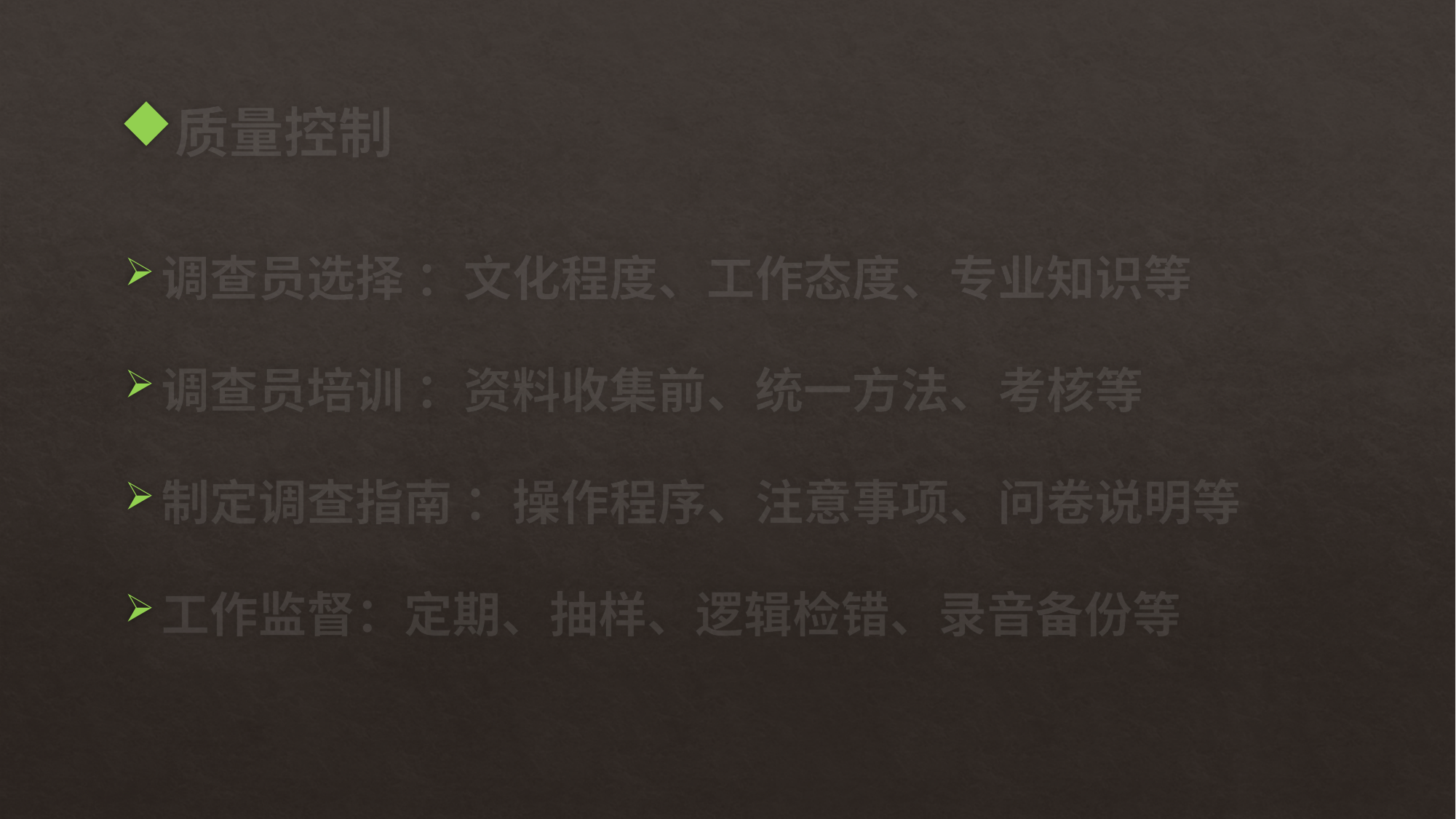

# 质量控制
调查员选择 ：文化程度、工作态度、专业知识等
调查员培训 ：资料收集前、统一方法、考核等
制定调查指南 ：操作程序、注意事项、问卷说明等
工作监督：定期、抽样、逻辑检错、录音备份等